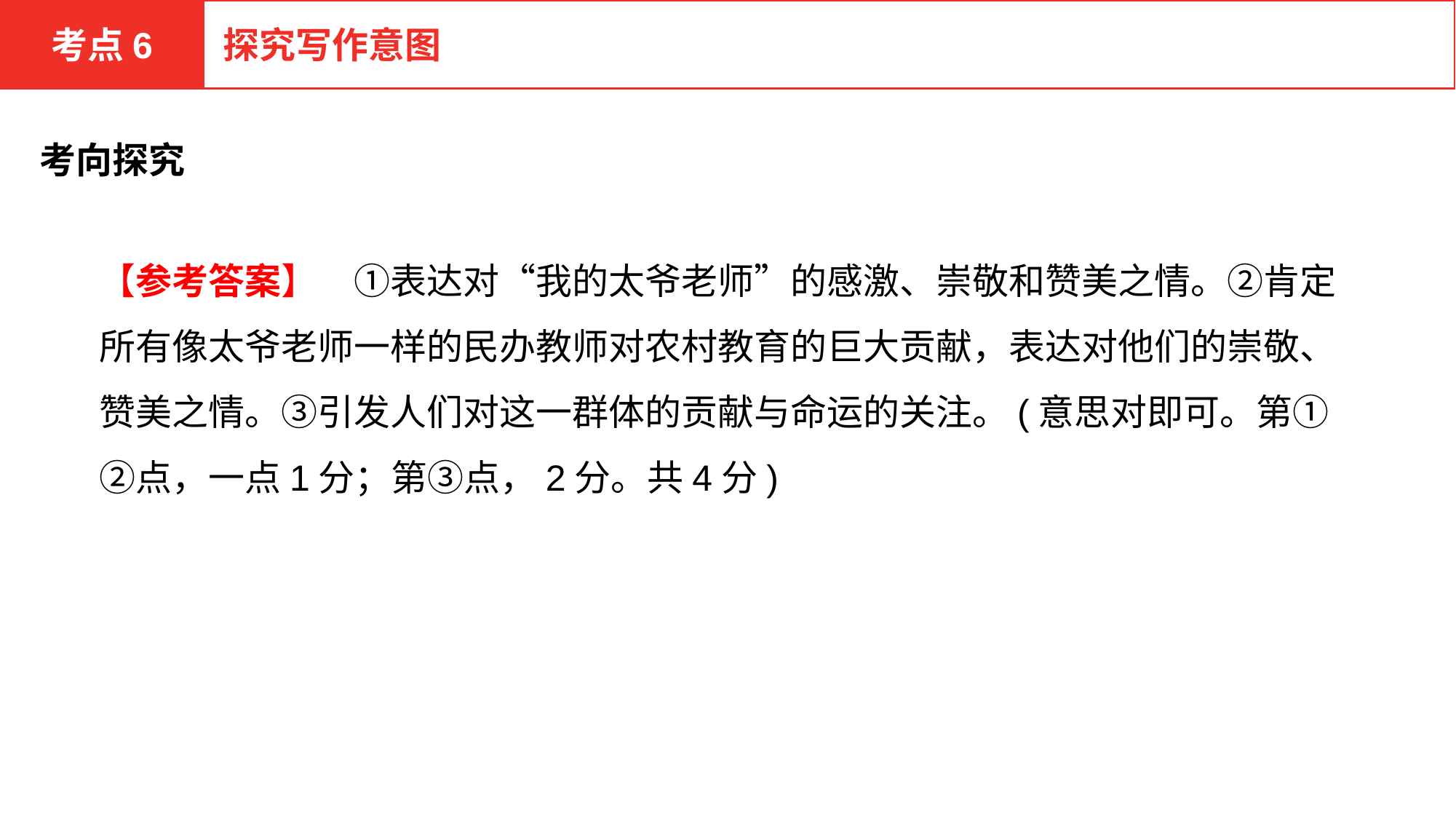

考点6
探究写作意图
考向探究

【参考答案】　①表达对“我的太爷老师”的感激、崇敬和赞美之情。②肯定所有像太爷老师一样的民办教师对农村教育的巨大贡献，表达对他们的崇敬、赞美之情。③引发人们对这一群体的贡献与命运的关注。(意思对即可。第①②点，一点1分；第③点，2分。共4分)